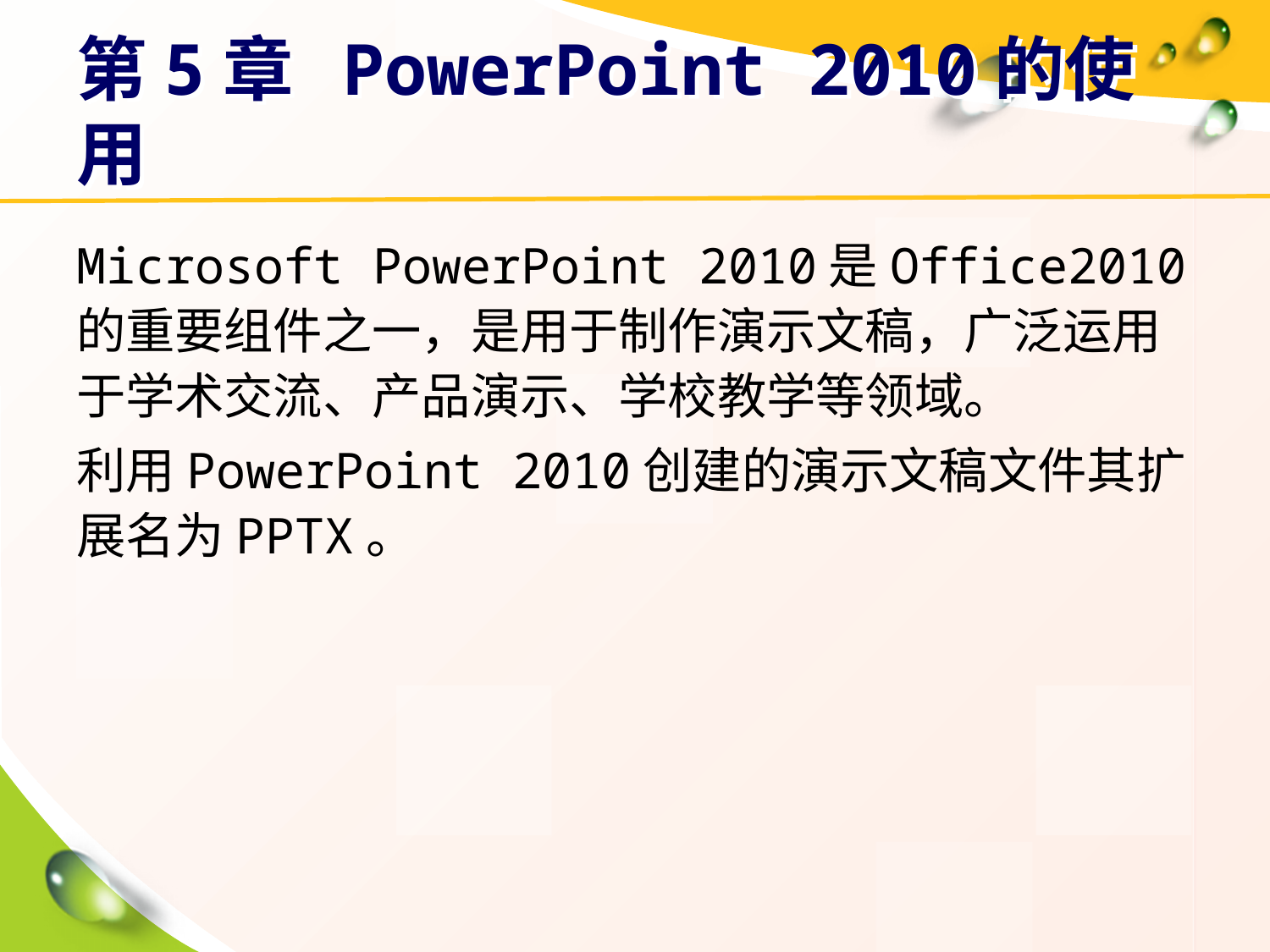

# 第5章  PowerPoint 2010的使用
Microsoft PowerPoint 2010是Office2010的重要组件之一，是用于制作演示文稿，广泛运用于学术交流、产品演示、学校教学等领域。
利用PowerPoint 2010创建的演示文稿文件其扩展名为PPTX。